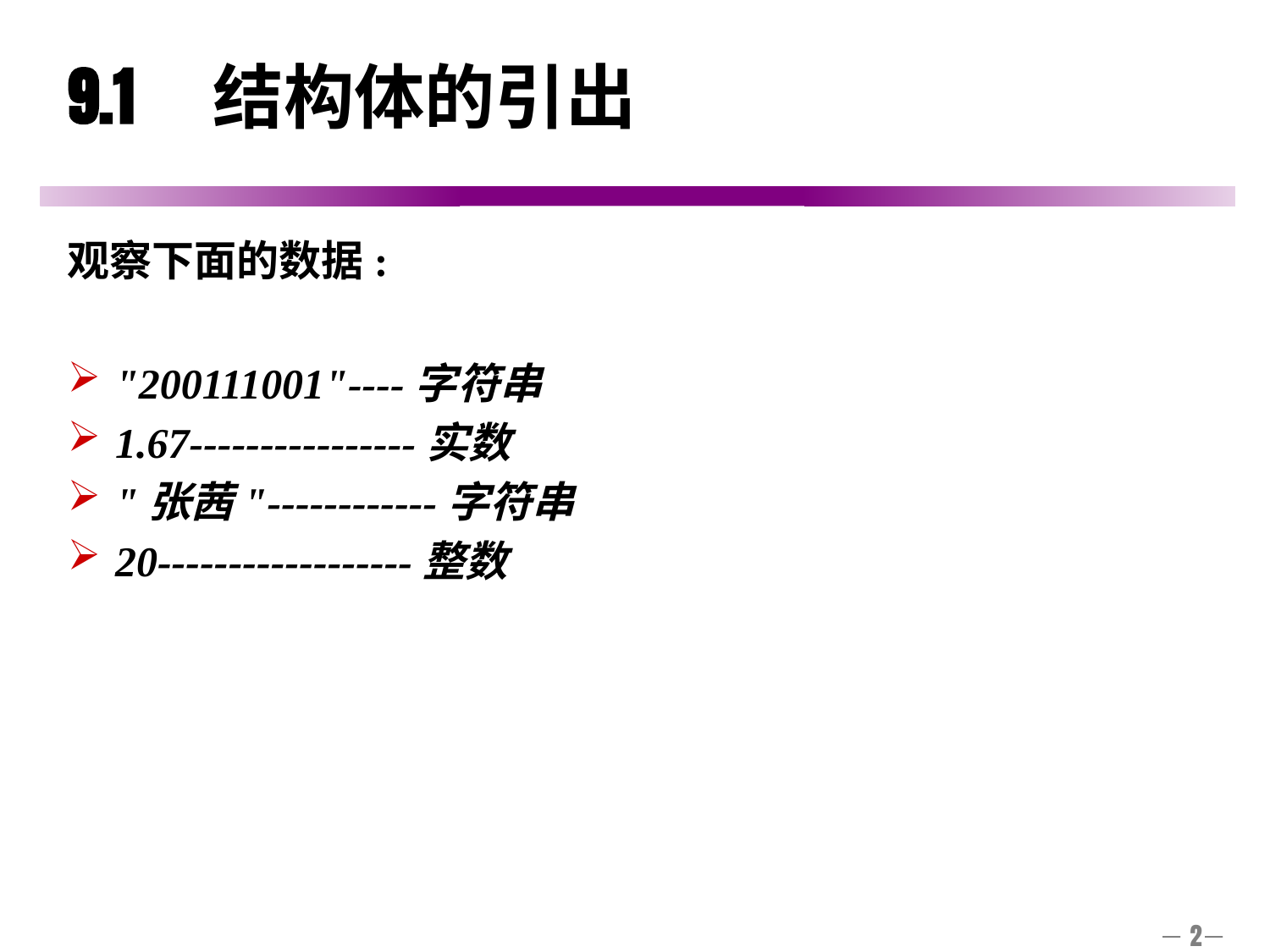

# 9.1　结构体的引出
观察下面的数据:

"200111001"----字符串
1.67----------------实数
"张茜"------------字符串
20------------------整数
－2－